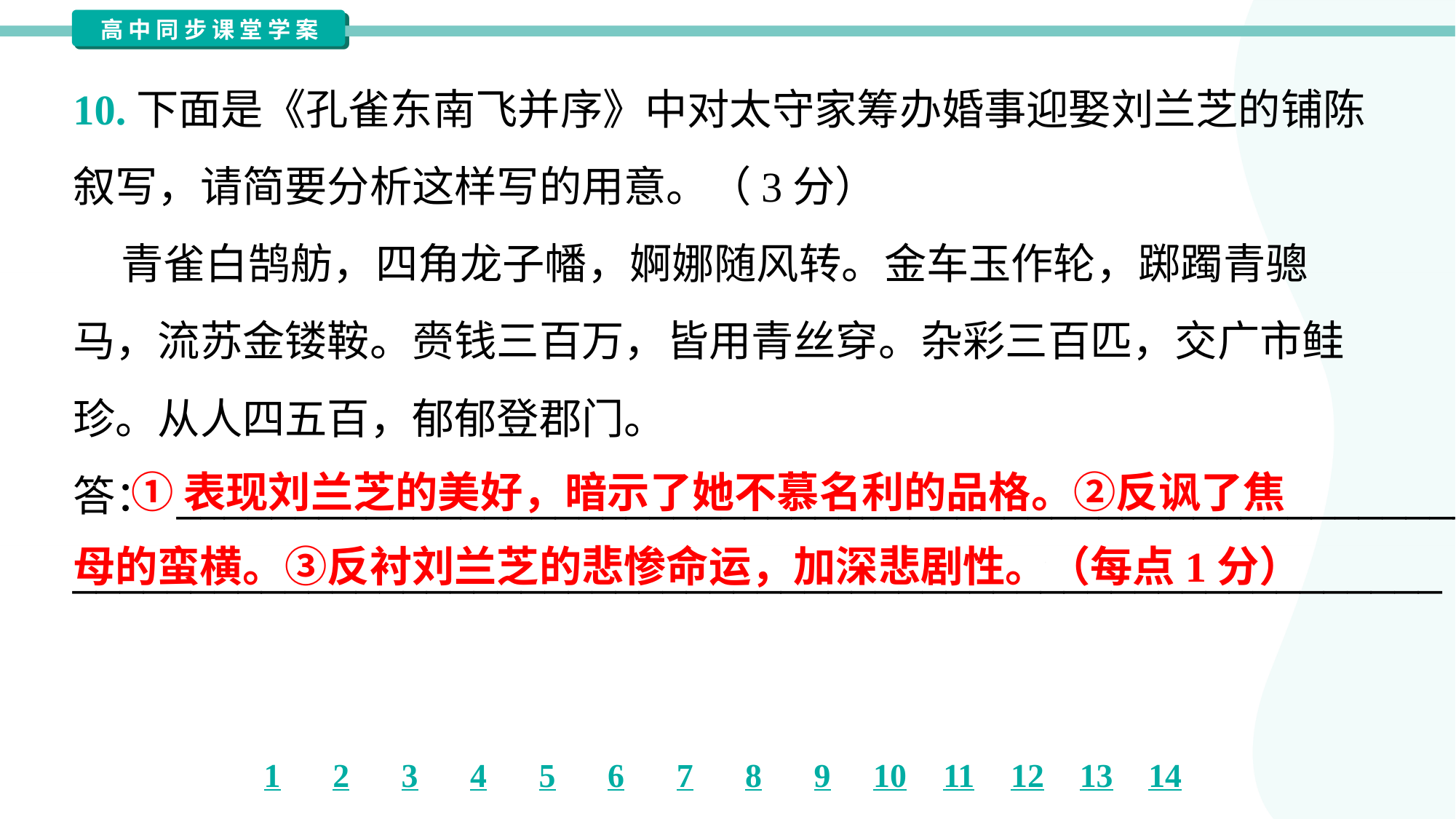

10.下面是《孔雀东南飞并序》中对太守家筹办婚事迎娶刘兰芝的铺陈
叙写，请简要分析这样写的用意。（3分）
    青雀白鹄舫，四角龙子幡，婀娜随风转。金车玉作轮，踯躅青骢
马，流苏金镂鞍。赍钱三百万，皆用青丝穿。杂彩三百匹，交广市鲑
珍。从人四五百，郁郁登郡门。
答： ________________________________________________________
__________________________________________________________
      ①表现刘兰芝的美好，暗示了她不慕名利的品格。②反讽了焦
母的蛮横。③反衬刘兰芝的悲惨命运，加深悲剧性。（每点1分）